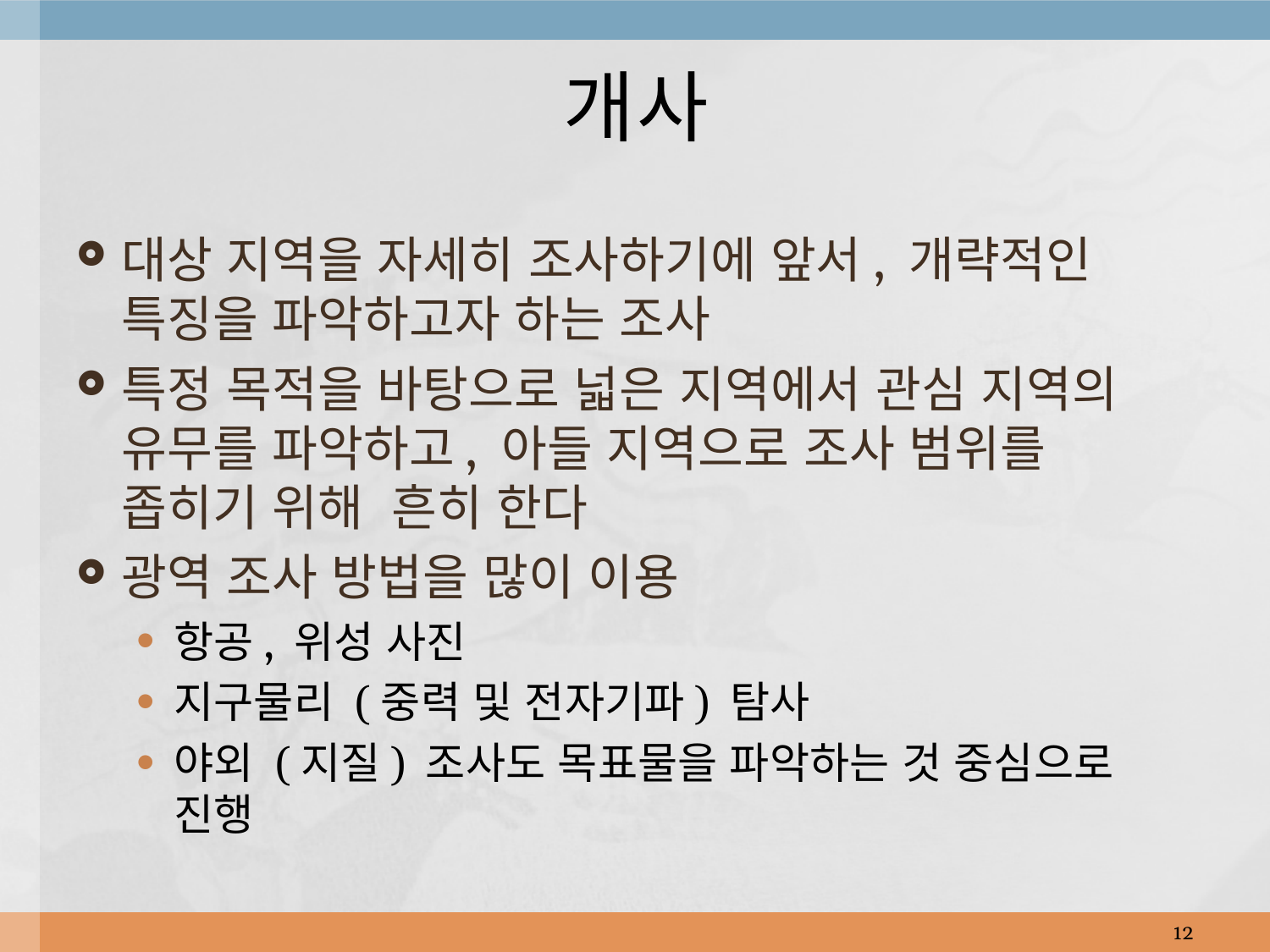

# 개사
대상 지역을 자세히 조사하기에 앞서, 개략적인 특징을 파악하고자 하는 조사
특정 목적을 바탕으로 넓은 지역에서 관심 지역의 유무를 파악하고, 아들 지역으로 조사 범위를 좁히기 위해  흔히 한다
광역 조사 방법을 많이 이용
항공, 위성 사진
지구물리 (중력 및 전자기파) 탐사
야외 (지질) 조사도 목표물을 파악하는 것 중심으로 진행

12